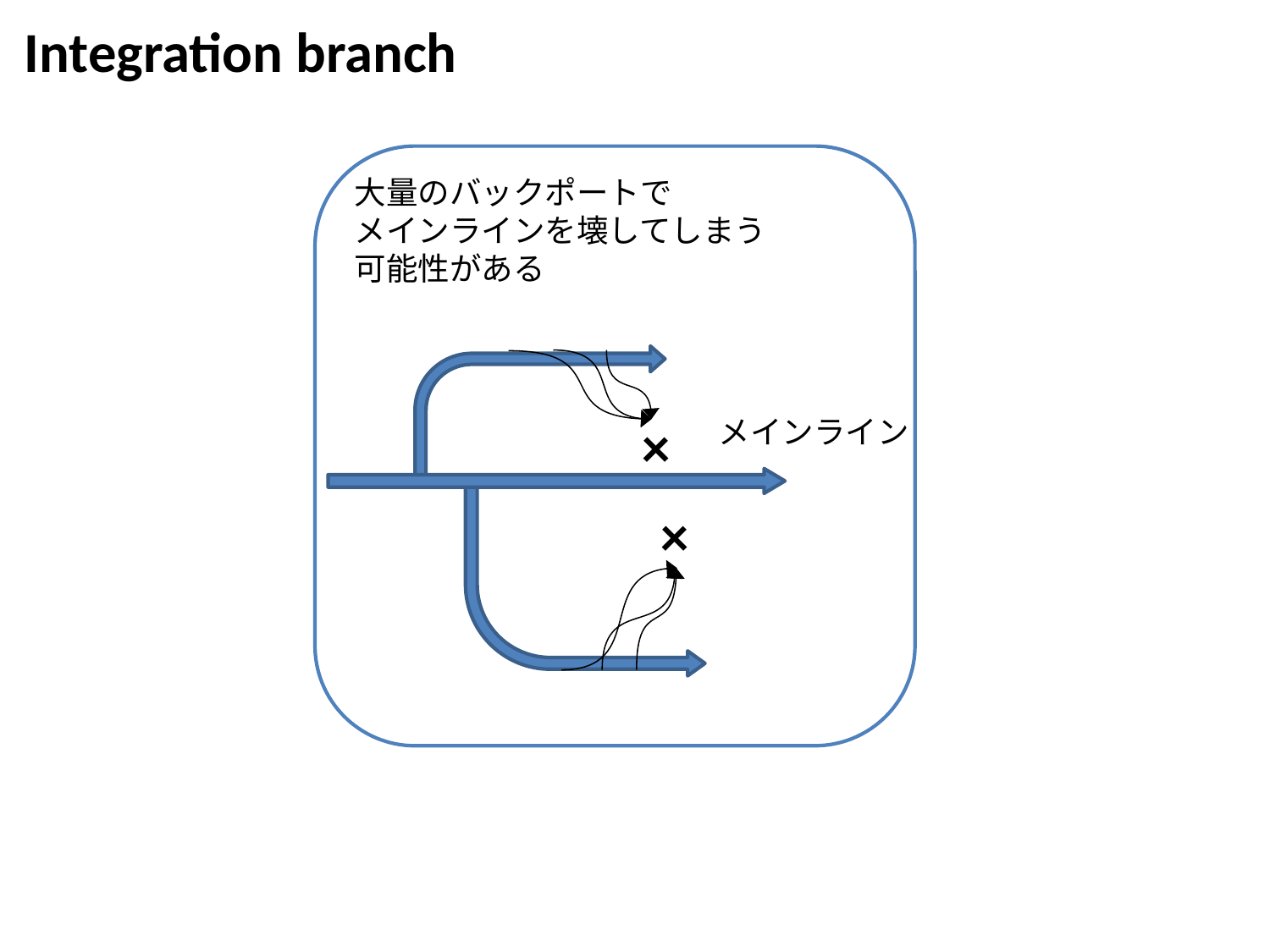

Integration branch

大量のバックポートで
メインラインを壊してしまう
可能性がある

×
メインライン

×